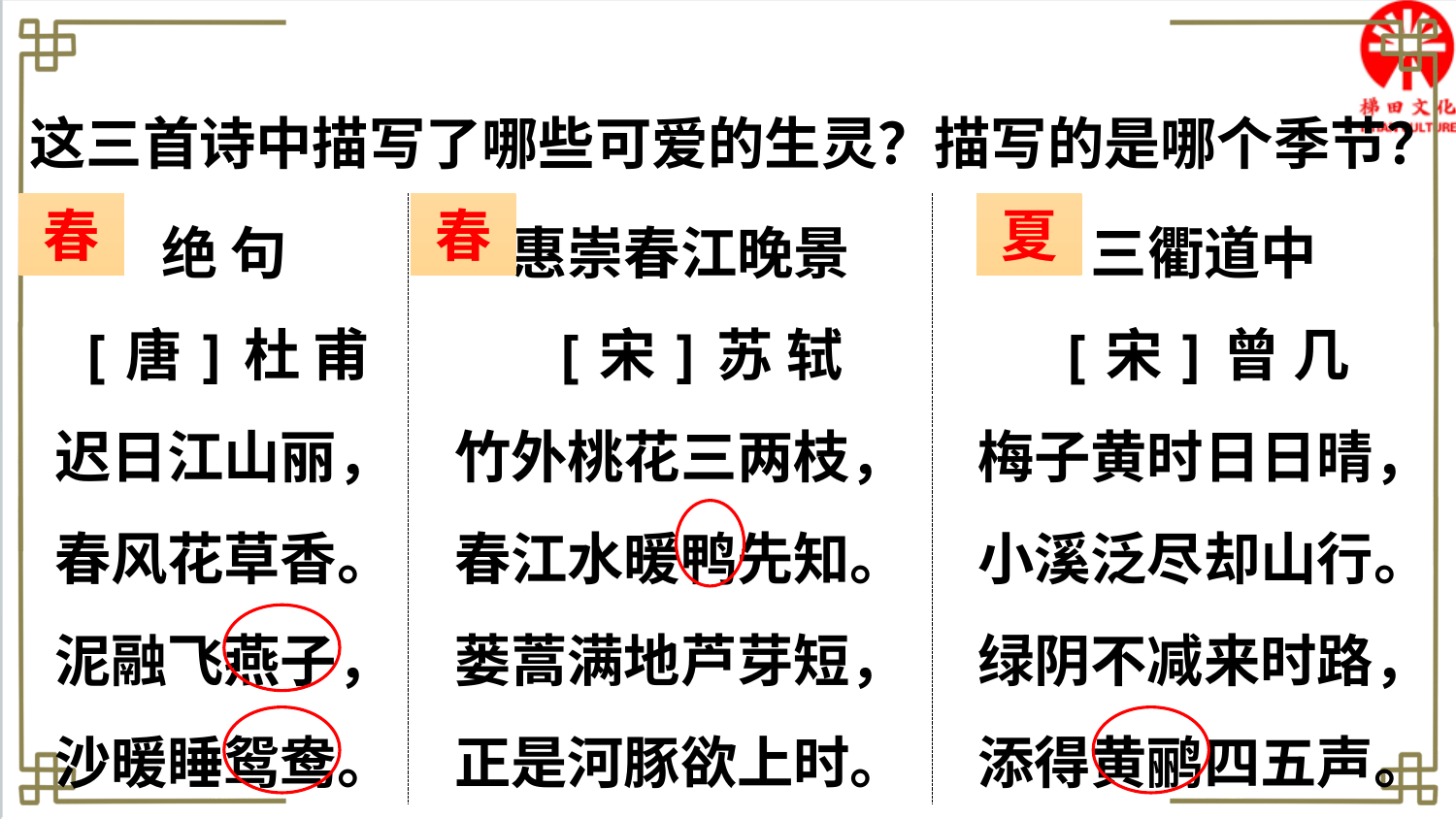

这三首诗中描写了哪些可爱的生灵？描写的是哪个季节？
绝 句
[唐]杜 甫
迟日江山丽，
春风花草香。
泥融飞燕子，
沙暖睡鸳鸯。
惠崇春江晚景
 [宋]苏 轼
竹外桃花三两枝，
春江水暖鸭先知。
蒌蒿满地芦芽短，
正是河豚欲上时。
三衢道中
[宋]曾 几
梅子黄时日日晴，
小溪泛尽却山行。
绿阴不减来时路，
添得黄鹂四五声。
春
春
夏